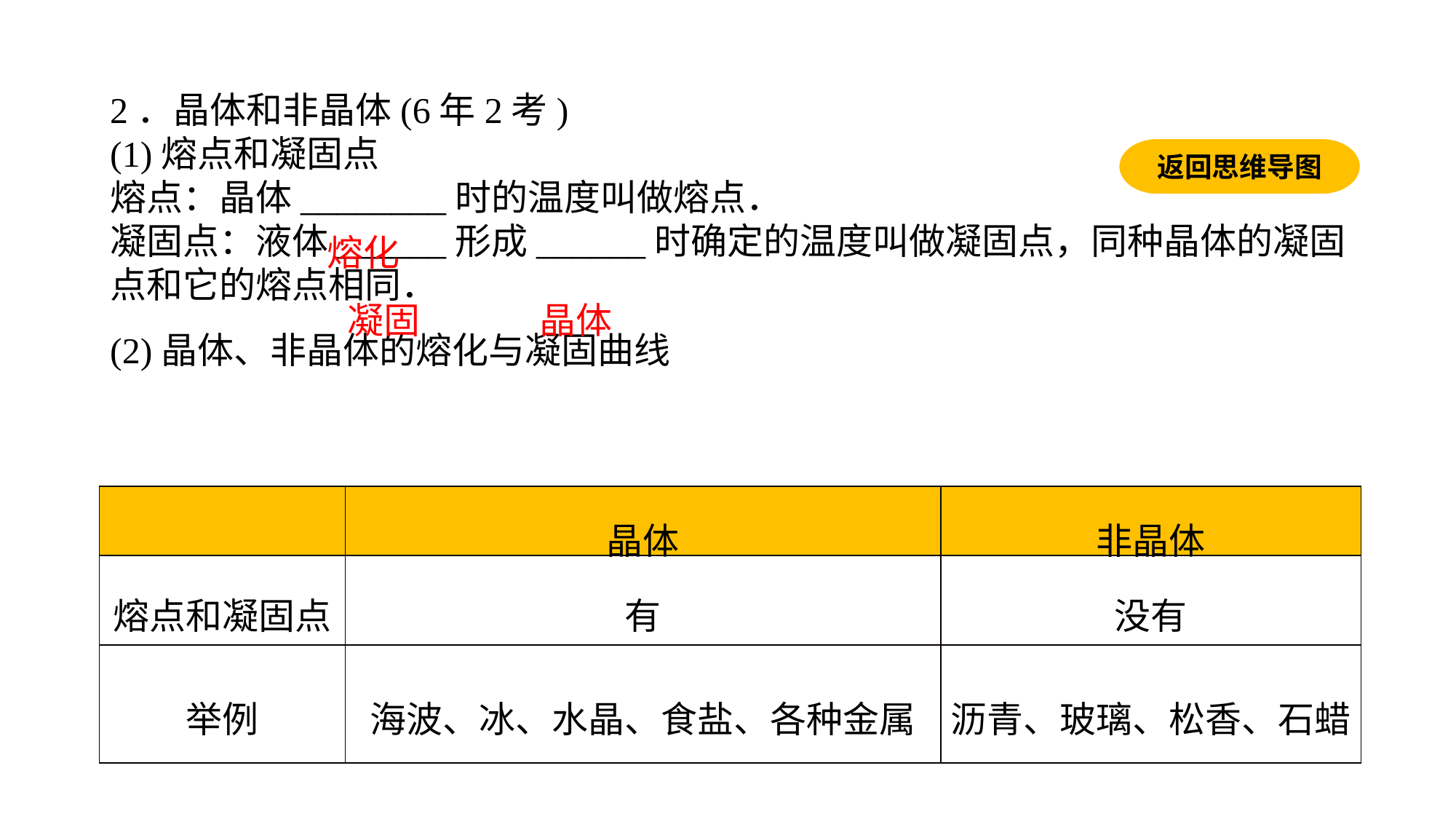

2．晶体和非晶体(6年2考)(1)熔点和凝固点熔点：晶体________时的温度叫做熔点．凝固点：液体______形成______时确定的温度叫做凝固点，同种晶体的凝固点和它的熔点相同．(2)晶体、非晶体的熔化与凝固曲线
返回思维导图
熔化
凝固
晶体
|  | 晶体 | 非晶体 |
| --- | --- | --- |
| 熔点和凝固点 | 有 | 没有 |
| 举例 | 海波、冰、水晶、食盐、各种金属 | 沥青、玻璃、松香、石蜡 |